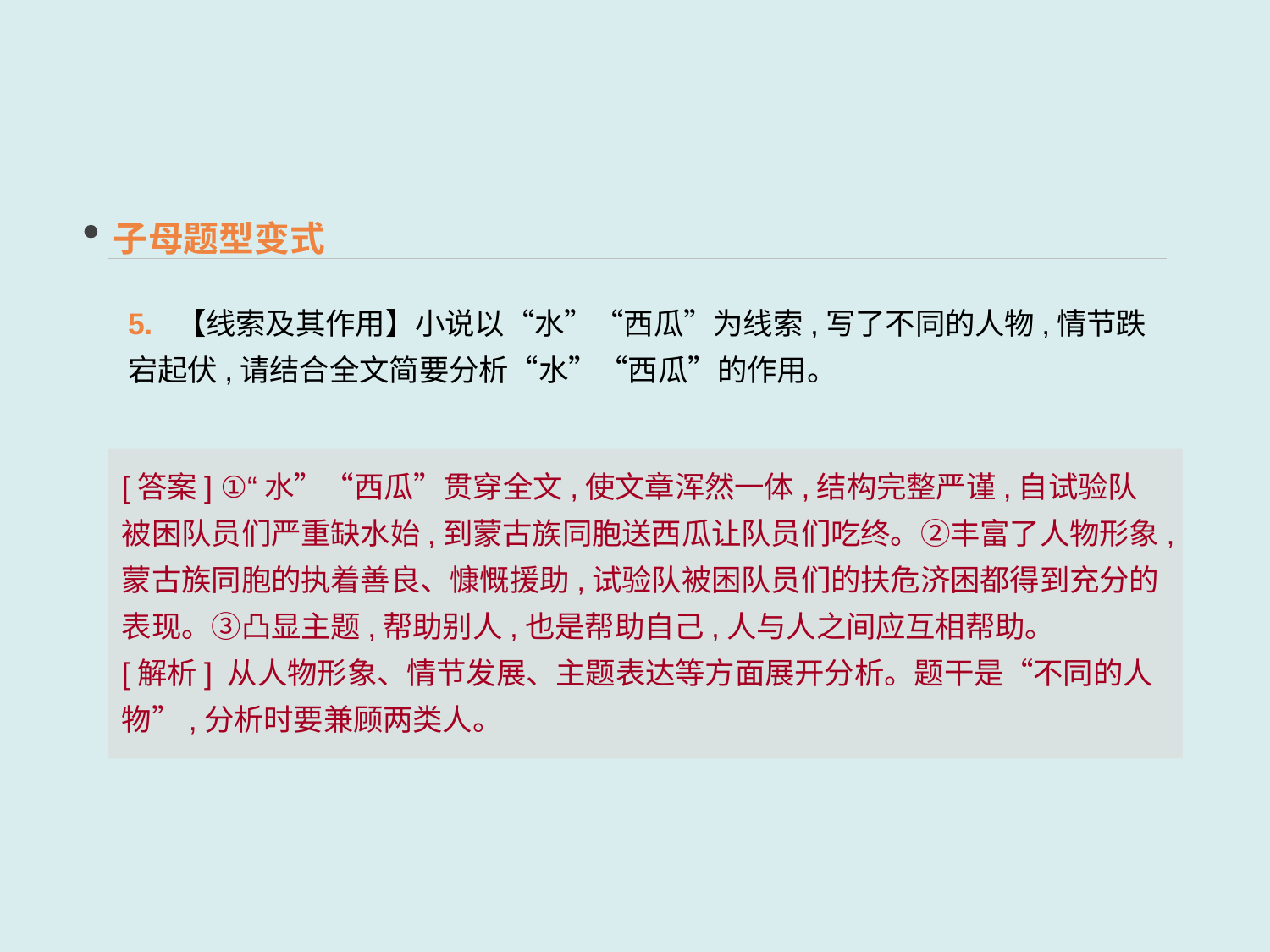

子母题型变式

5.  【线索及其作用】小说以“水”“西瓜”为线索,写了不同的人物,情节跌宕起伏,请结合全文简要分析“水”“西瓜”的作用。

[答案] ①“水”“西瓜”贯穿全文,使文章浑然一体,结构完整严谨,自试验队被困队员们严重缺水始,到蒙古族同胞送西瓜让队员们吃终。②丰富了人物形象,蒙古族同胞的执着善良、慷慨援助,试验队被困队员们的扶危济困都得到充分的表现。③凸显主题,帮助别人,也是帮助自己,人与人之间应互相帮助。
[解析] 从人物形象、情节发展、主题表达等方面展开分析。题干是“不同的人物”,分析时要兼顾两类人。